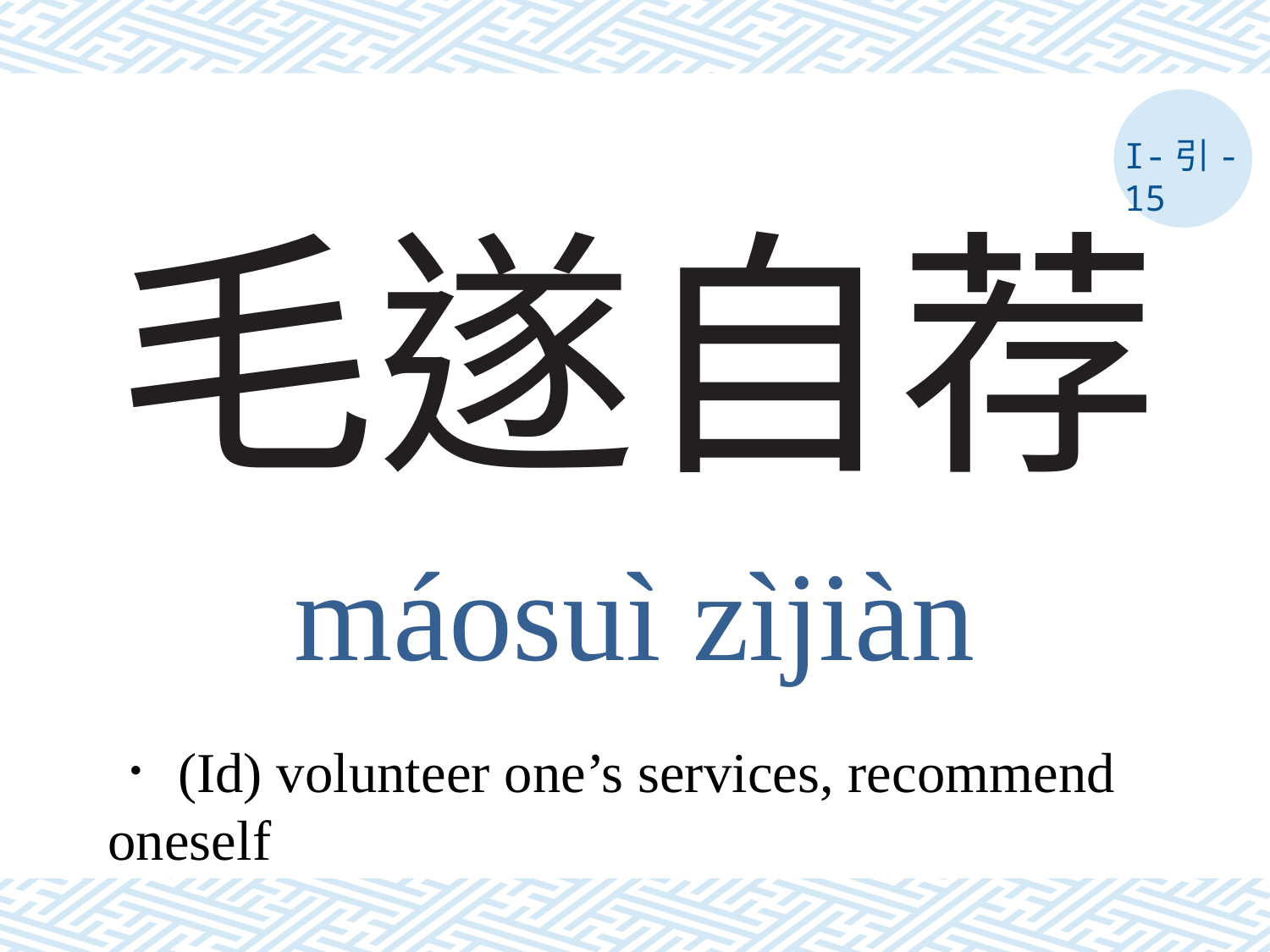

I-引-15

# 毛遂自荐
máosuì zìjiàn
．(Id) volunteer one’s services, recommend oneself